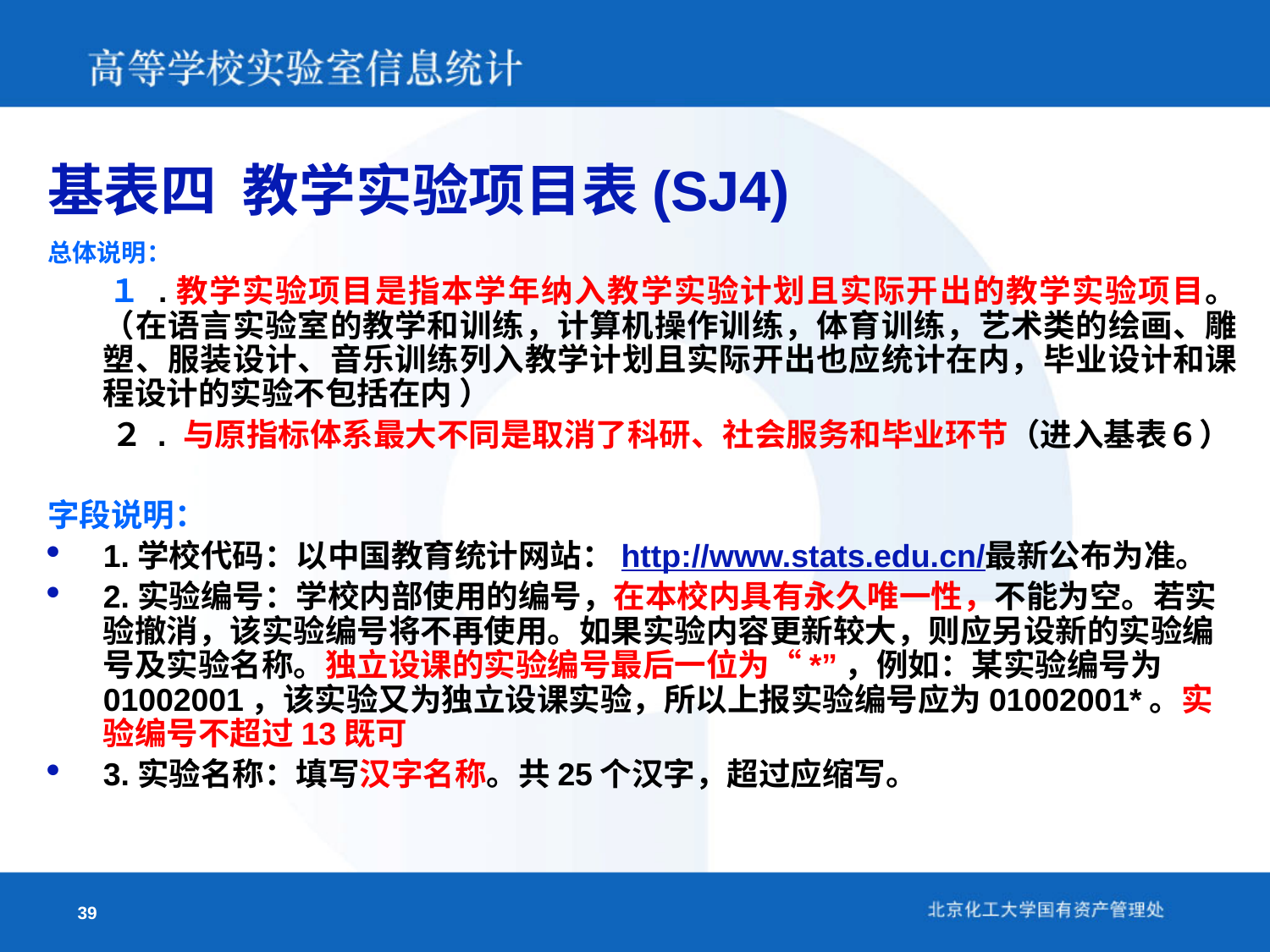

基表四  教学实验项目表(SJ4)
总体说明：
      １ .教学实验项目是指本学年纳入教学实验计划且实际开出的教学实验项目。（在语言实验室的教学和训练，计算机操作训练，体育训练，艺术类的绘画、雕塑、服装设计、音乐训练列入教学计划且实际开出也应统计在内，毕业设计和课程设计的实验不包括在内 ）
　　２ . 与原指标体系最大不同是取消了科研、社会服务和毕业环节（进入基表６）

字段说明：
1.学校代码：以中国教育统计网站：http://www.stats.edu.cn/最新公布为准。
2.实验编号：学校内部使用的编号，在本校内具有永久唯一性，不能为空。若实验撤消，该实验编号将不再使用。如果实验内容更新较大，则应另设新的实验编号及实验名称。独立设课的实验编号最后一位为“*”，例如：某实验编号为01002001，该实验又为独立设课实验，所以上报实验编号应为01002001*。实验编号不超过13既可
3.实验名称：填写汉字名称。共25个汉字，超过应缩写。